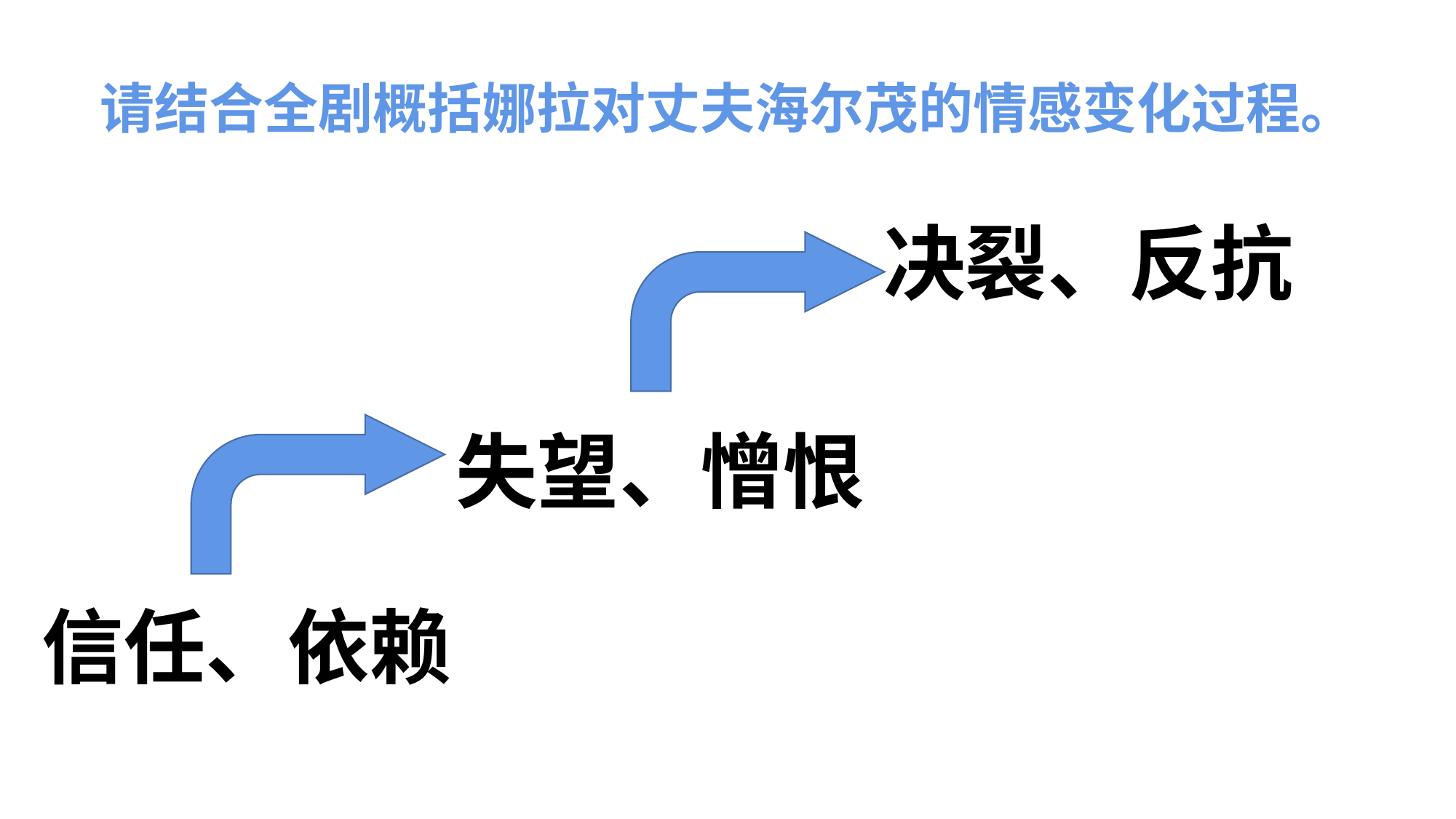

请结合全剧概括娜拉对丈夫海尔茂的情感变化过程。
决裂、反抗

失望、憎恨
信任、依赖